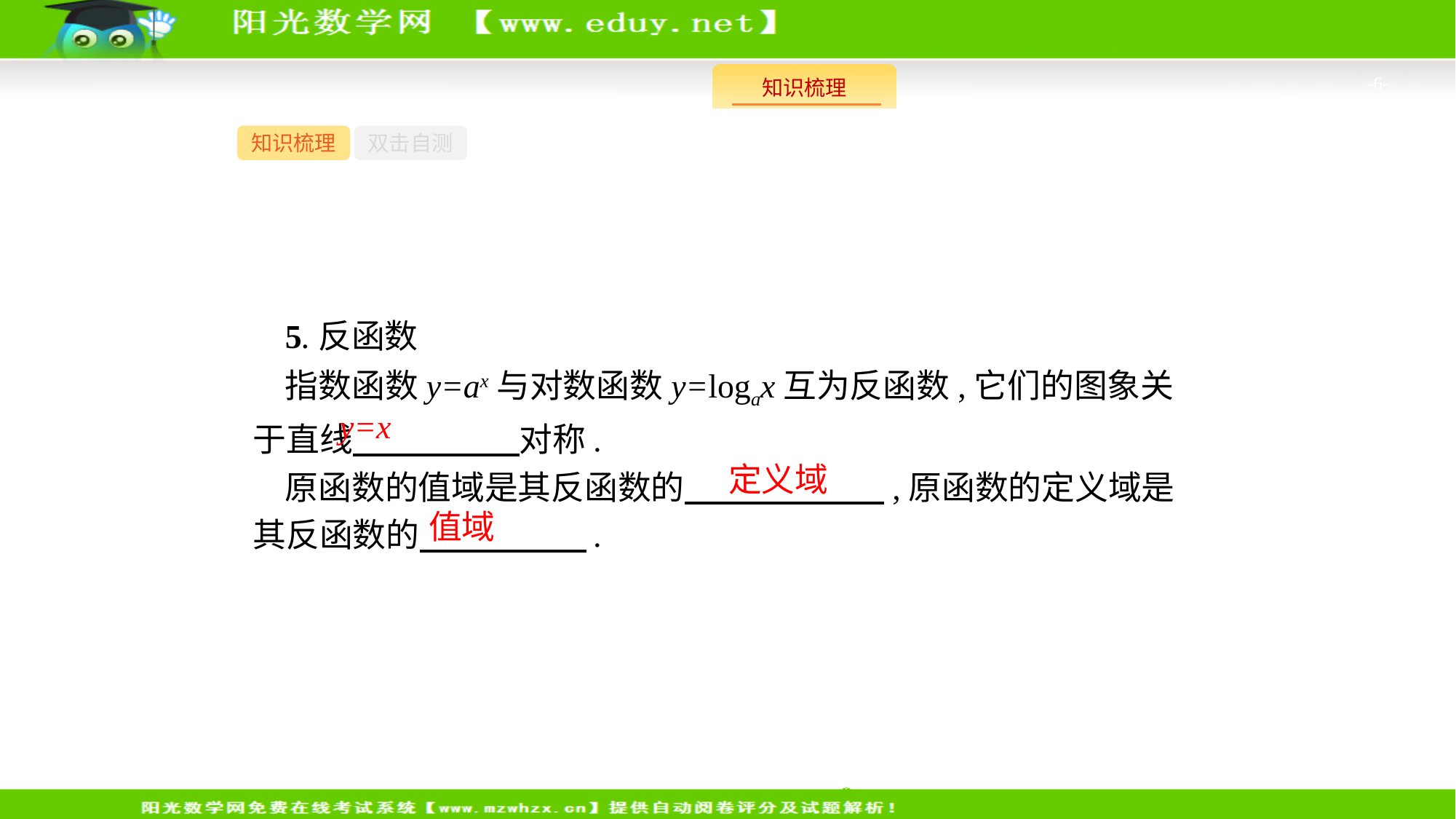

-6-
知识梳理
双击自测
5.反函数
指数函数y=ax与对数函数y=logax互为反函数,它们的图象关于直线　　　　　对称.
原函数的值域是其反函数的　　　　　　,原函数的定义域是其反函数的　　　　　.
y=x
定义域
值域